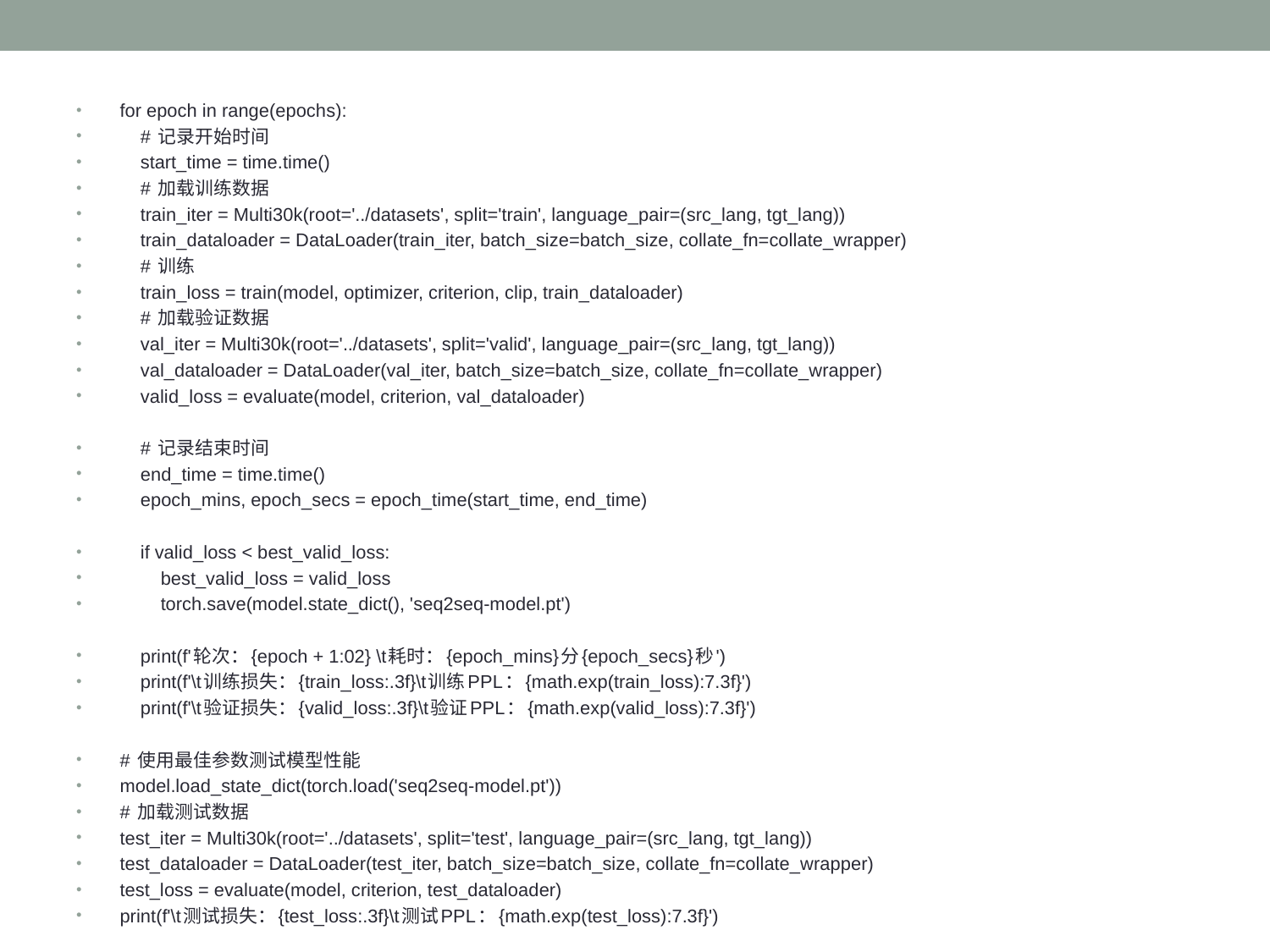

for epoch in range(epochs):
        # 记录开始时间
        start_time = time.time()
        # 加载训练数据
        train_iter = Multi30k(root='../datasets', split='train', language_pair=(src_lang, tgt_lang))
        train_dataloader = DataLoader(train_iter, batch_size=batch_size, collate_fn=collate_wrapper)
        # 训练
        train_loss = train(model, optimizer, criterion, clip, train_dataloader)
        # 加载验证数据
        val_iter = Multi30k(root='../datasets', split='valid', language_pair=(src_lang, tgt_lang))
        val_dataloader = DataLoader(val_iter, batch_size=batch_size, collate_fn=collate_wrapper)
        valid_loss = evaluate(model, criterion, val_dataloader)

        # 记录结束时间
        end_time = time.time()
        epoch_mins, epoch_secs = epoch_time(start_time, end_time)

        if valid_loss < best_valid_loss:
            best_valid_loss = valid_loss
            torch.save(model.state_dict(), 'seq2seq-model.pt')

        print(f'轮次：{epoch + 1:02} \t耗时：{epoch_mins}分{epoch_secs}秒')
        print(f'\t训练损失：{train_loss:.3f}\t训练PPL：{math.exp(train_loss):7.3f}')
        print(f'\t验证损失：{valid_loss:.3f}\t验证PPL：{math.exp(valid_loss):7.3f}')

    # 使用最佳参数测试模型性能
    model.load_state_dict(torch.load('seq2seq-model.pt'))
    # 加载测试数据
    test_iter = Multi30k(root='../datasets', split='test', language_pair=(src_lang, tgt_lang))
    test_dataloader = DataLoader(test_iter, batch_size=batch_size, collate_fn=collate_wrapper)
    test_loss = evaluate(model, criterion, test_dataloader)
    print(f'\t测试损失：{test_loss:.3f}\t测试PPL：{math.exp(test_loss):7.3f}')